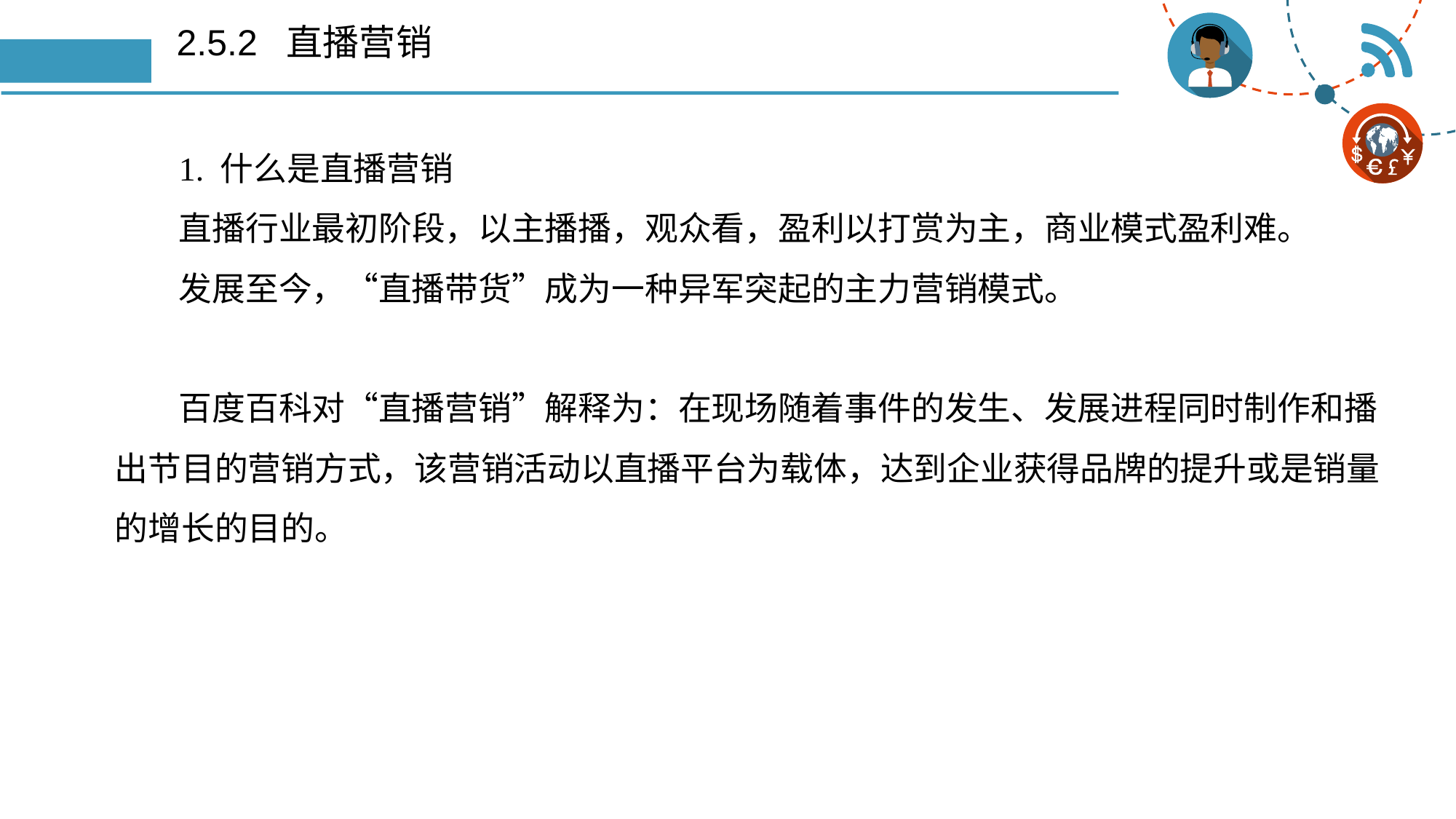

# 2.5.2  直播营销
1. 什么是直播营销
直播行业最初阶段，以主播播，观众看，盈利以打赏为主，商业模式盈利难。
发展至今，“直播带货”成为一种异军突起的主力营销模式。

百度百科对“直播营销”解释为：在现场随着事件的发生、发展进程同时制作和播出节目的营销方式，该营销活动以直播平台为载体，达到企业获得品牌的提升或是销量的增长的目的。